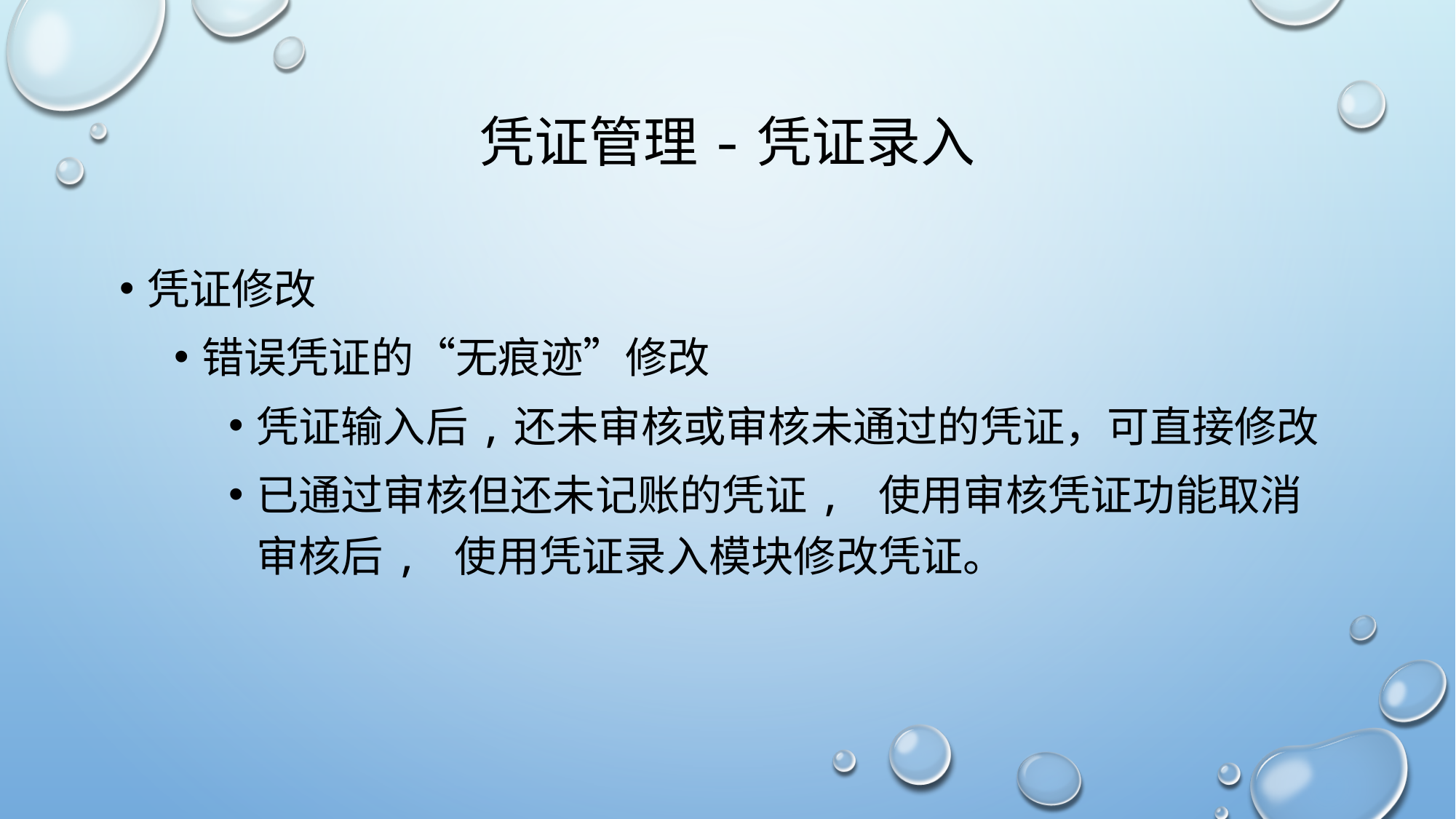

# 凭证管理-凭证录入
凭证修改
错误凭证的“无痕迹”修改
凭证输入后,还未审核或审核未通过的凭证，可直接修改
已通过审核但还未记账的凭证, 使用审核凭证功能取消审核后, 使用凭证录入模块修改凭证。